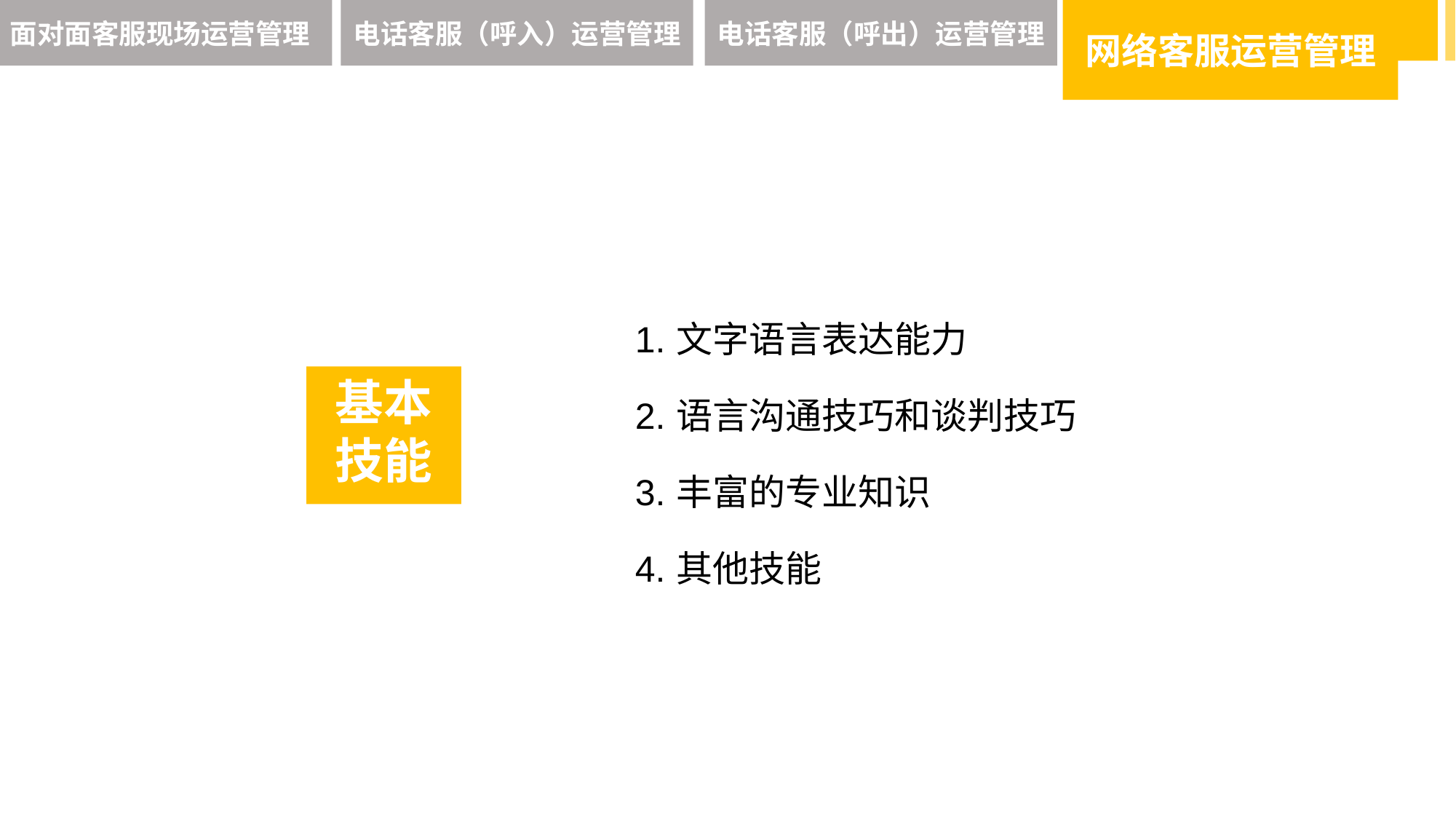

面对面客服现场运营管理
电话客服（呼入）运营管理
电话客服（呼出）运营管理
网络客服运营管理

文字语言表达能力
语言沟通技巧和谈判技巧
丰富的专业知识
其他技能
基本技能